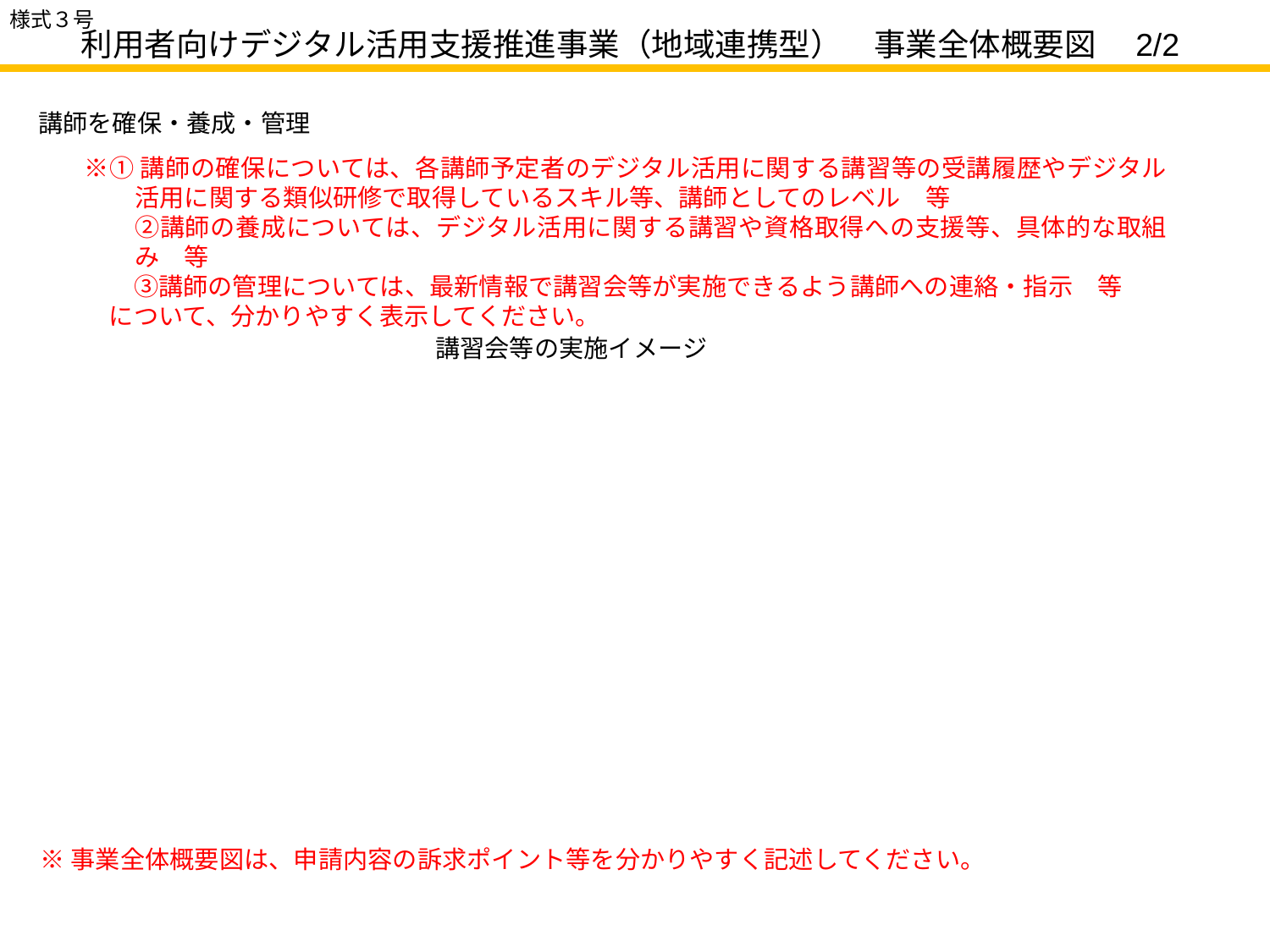

様式３号
利用者向けデジタル活用支援推進事業（地域連携型）　事業全体概要図　2/2
講師を確保・養成・管理
※①講師の確保については、各講師予定者のデジタル活用に関する講習等の受講履歴やデジタル活用に関する類似研修で取得しているスキル等、講師としてのレベル　等
　　②講師の養成については、デジタル活用に関する講習や資格取得への支援等、具体的な取組み　等
　　③講師の管理については、最新情報で講習会等が実施できるよう講師への連絡・指示　等
　について、分かりやすく表示してください。
講習会等の実施イメージ

※事業全体概要図は、申請内容の訴求ポイント等を分かりやすく記述してください。